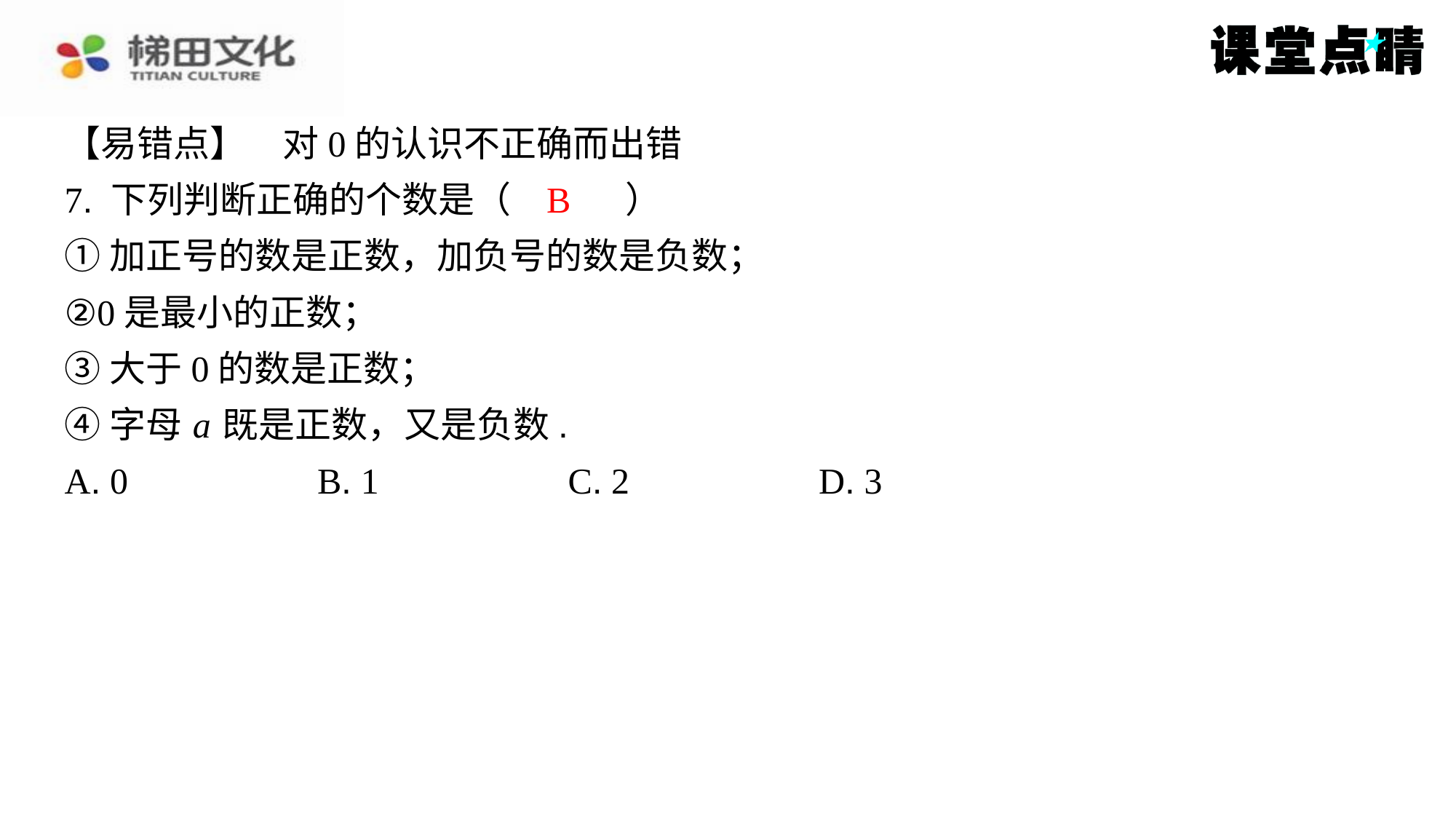

【易错点】　对0的认识不正确而出错
7. 下列判断正确的个数是（　B　）
①加正号的数是正数，加负号的数是负数；
②0是最小的正数；
③大于0的数是正数；
④字母 a 既是正数，又是负数.
B
| A. 0 | B. 1 | C. 2 | D. 3 |
| --- | --- | --- | --- |